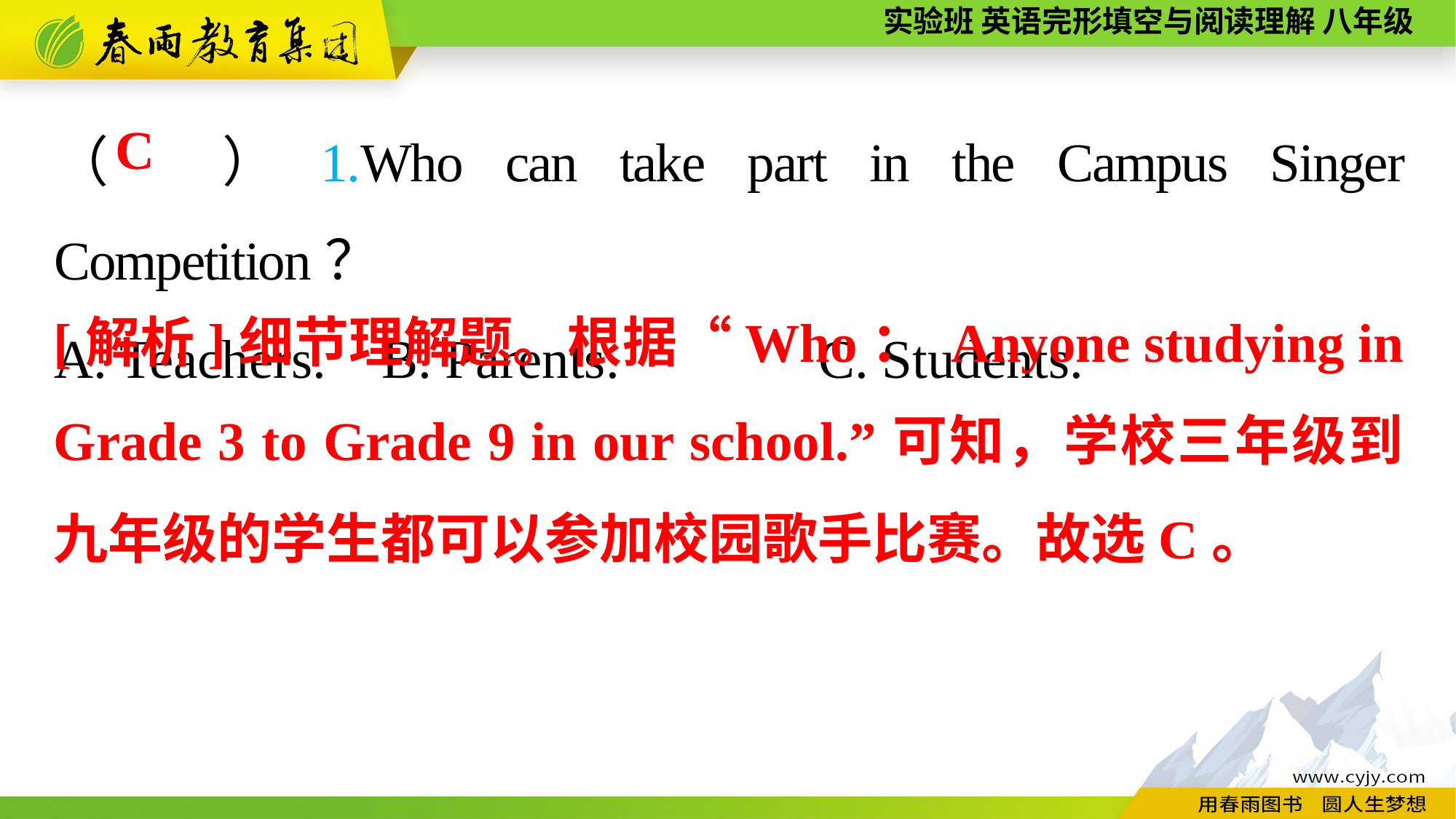

（　）1.Who can take part in the Campus Singer Competition？
A. Teachers.	B. Parents.		C. Students.
C
[解析]细节理解题。根据“Who： Anyone studying in Grade 3 to Grade 9 in our school.”可知，学校三年级到九年级的学生都可以参加校园歌手比赛。故选C。